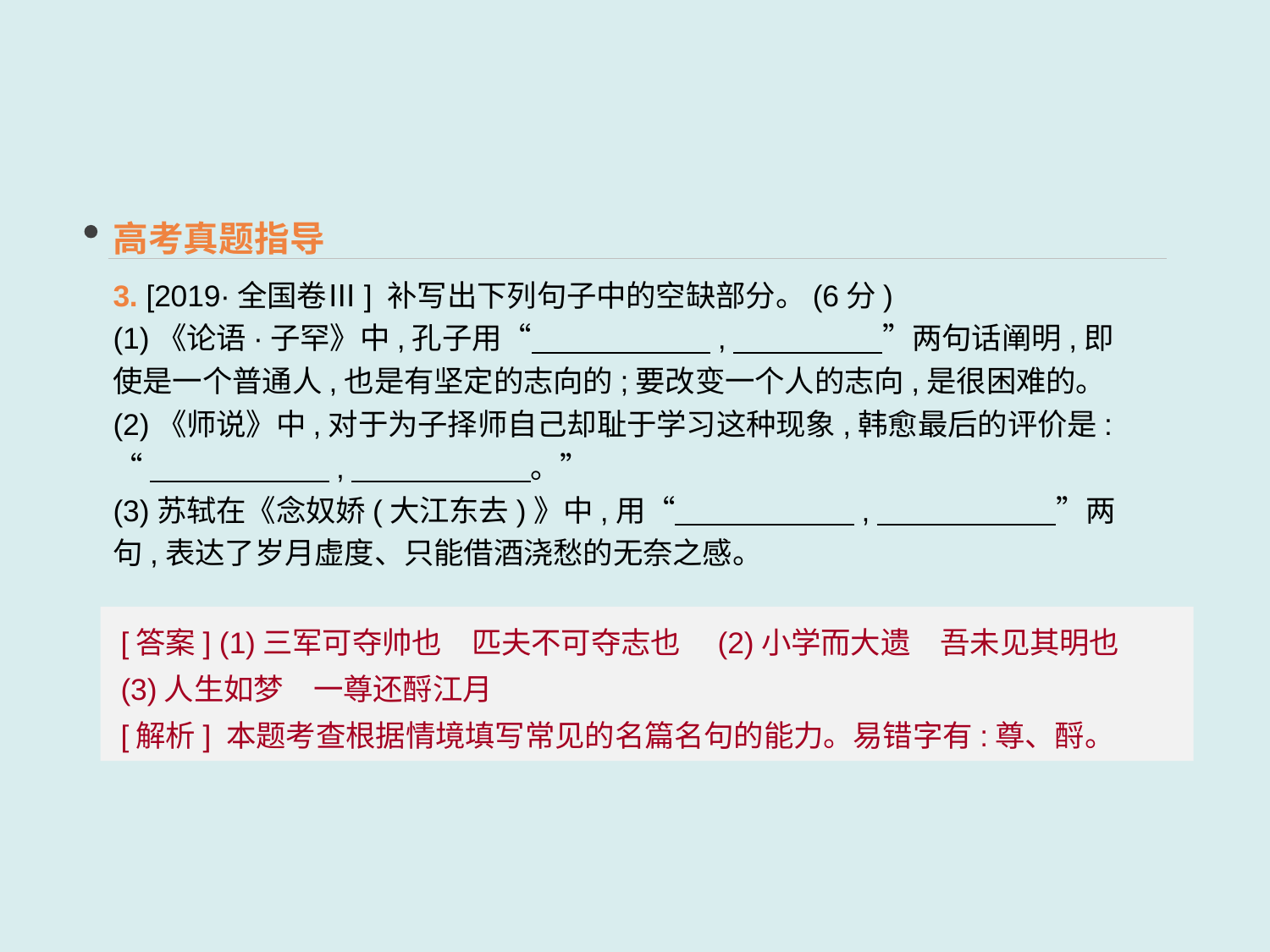

高考真题指导

3. [2019·全国卷Ⅲ] 补写出下列句子中的空缺部分。(6分)
(1)《论语·子罕》中,孔子用“　　　　　　,　　　　　”两句话阐明,即使是一个普通人,也是有坚定的志向的;要改变一个人的志向,是很困难的。
(2)《师说》中,对于为子择师自己却耻于学习这种现象,韩愈最后的评价是:
“　　　　　　,　　　　　　。”
(3)苏轼在《念奴娇(大江东去)》中,用“　　　　　　,　　　　　　”两句,表达了岁月虚度、只能借酒浇愁的无奈之感。

[答案] (1)三军可夺帅也　匹夫不可夺志也　(2)小学而大遗　吾未见其明也　(3)人生如梦　一尊还酹江月
[解析] 本题考查根据情境填写常见的名篇名句的能力。易错字有:尊、酹。